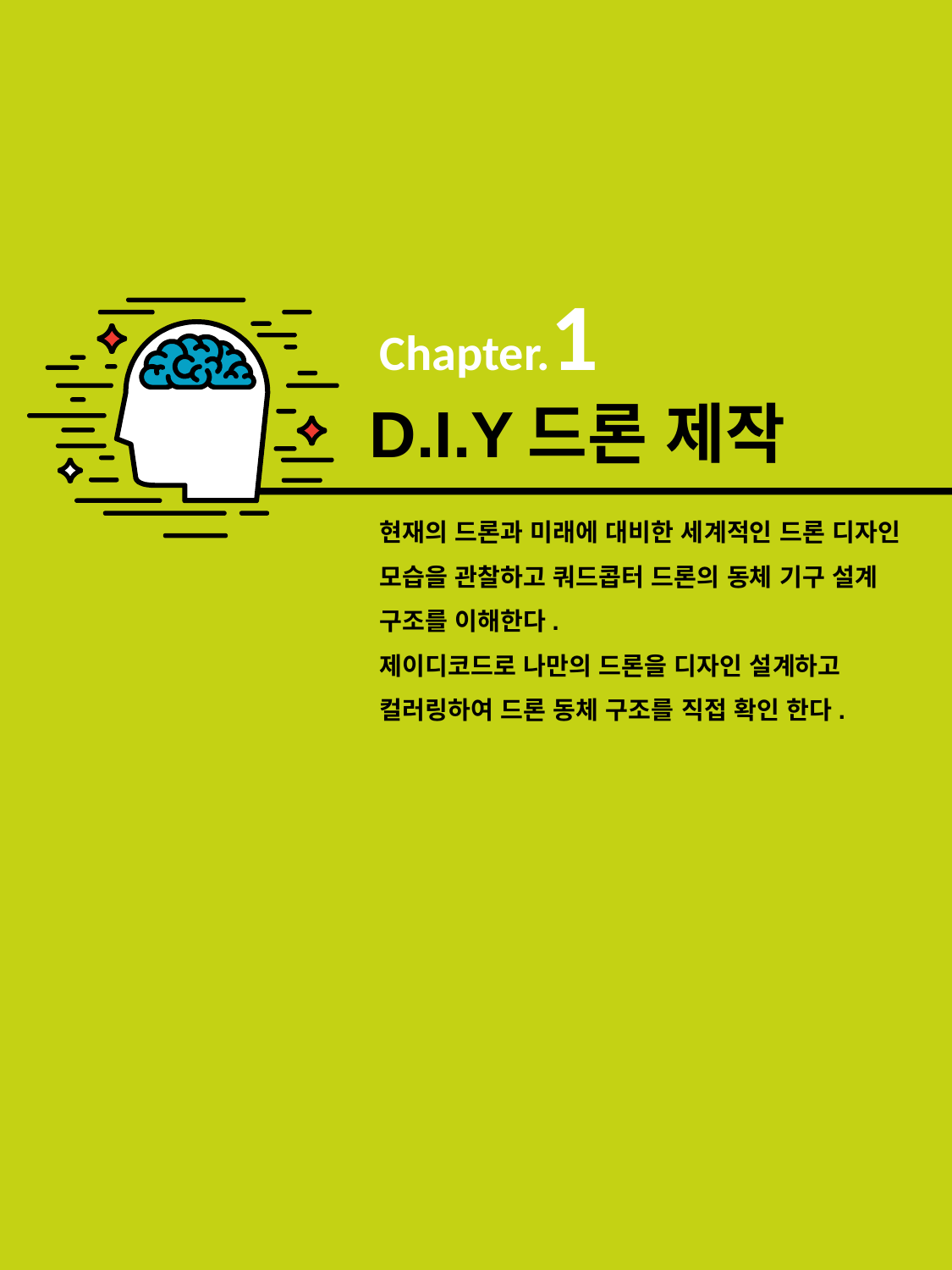

Chapter.1
D.I.Y드론 제작
현재의 드론과 미래에 대비한 세계적인 드론 디자인 모습을 관찰하고 쿼드콥터 드론의 동체 기구 설계 구조를 이해한다.
제이디코드로 나만의 드론을 디자인 설계하고 컬러링하여 드론 동체 구조를 직접 확인 한다.